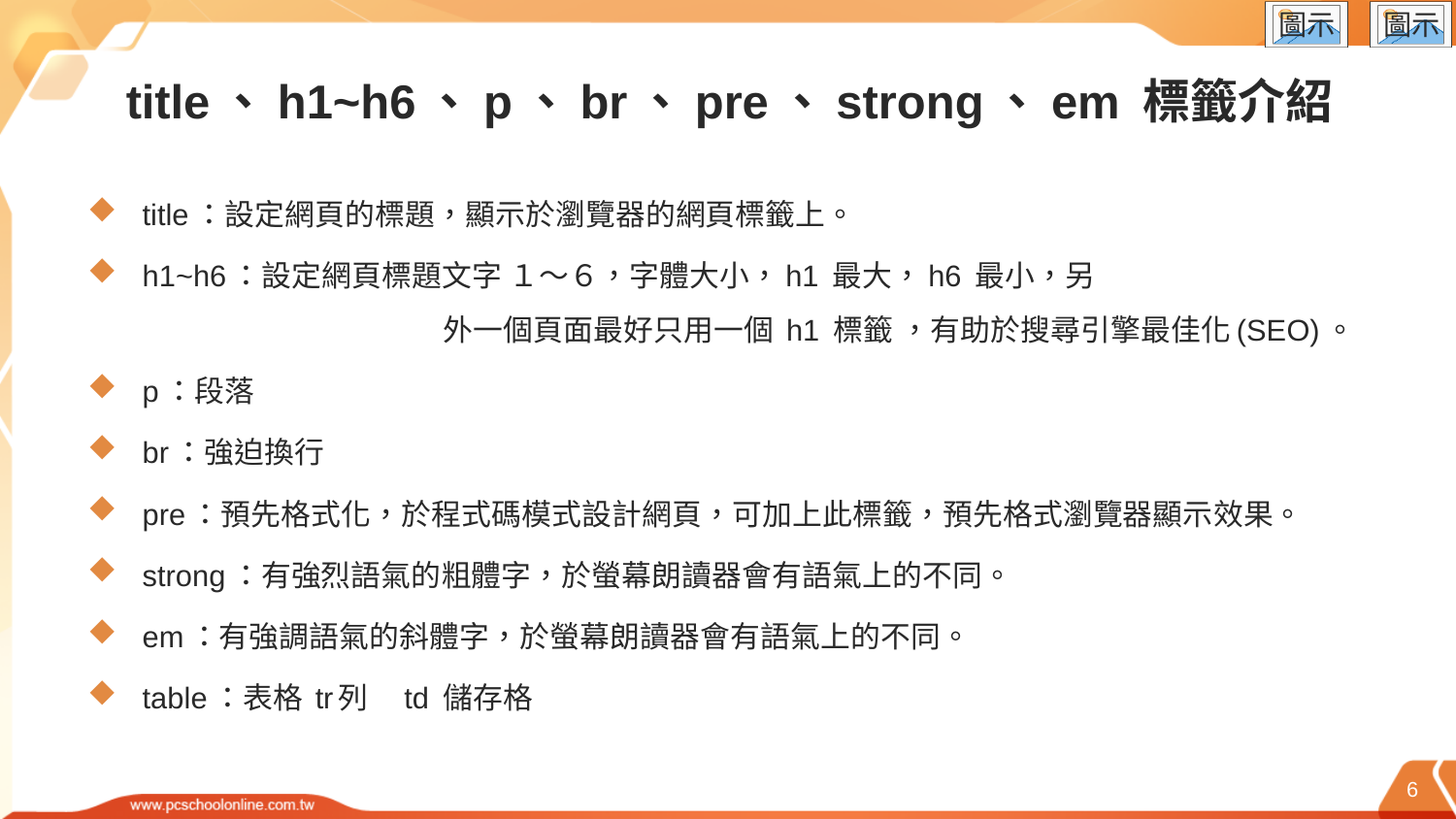

# title、h1~h6、p、br、pre、strong、em 標籤介紹
title：設定網頁的標題，顯示於瀏覽器的網頁標籤上。
h1~h6：設定網頁標題文字 １～６，字體大小，h1 最大，h6 最小，另        　　　　　　　　　　　　　　　　　外一個頁面最好只用一個 h1 標籤 ，有助於搜尋引擎最佳化(SEO)。
p：段落
br：強迫換行
pre：預先格式化，於程式碼模式設計網頁，可加上此標籤，預先格式瀏覽器顯示效果。
strong：有強烈語氣的粗體字，於螢幕朗讀器會有語氣上的不同。
em：有強調語氣的斜體字，於螢幕朗讀器會有語氣上的不同。
table：表格 tr列　td 儲存格
6